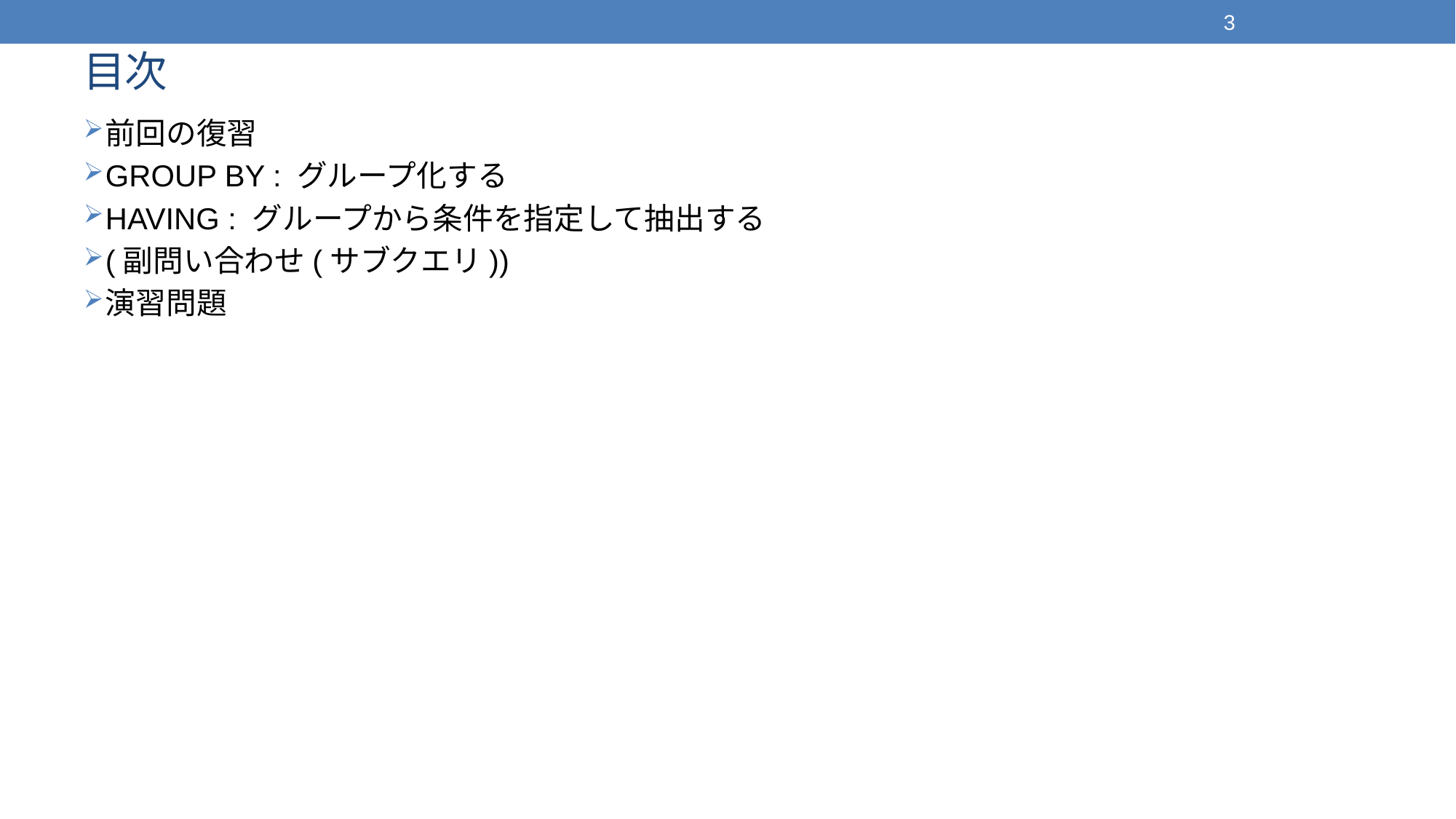

3
# 目次
前回の復習
GROUP BY : グループ化する
HAVING : グループから条件を指定して抽出する
(副問い合わせ(サブクエリ))
演習問題